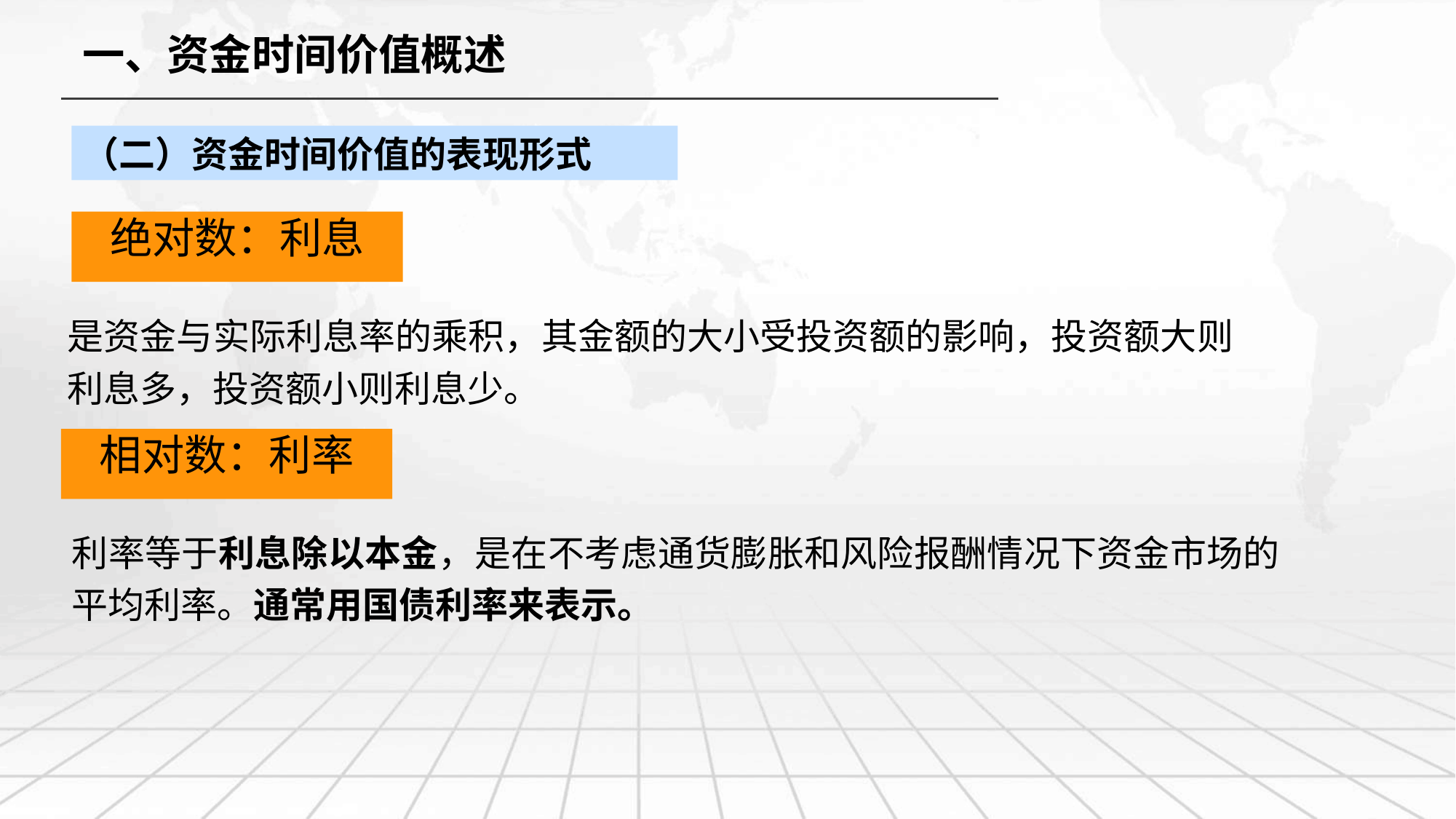

一、资金时间价值概述
（二）资金时间价值的表现形式

# 绝对数：利息
是资金与实际利息率的乘积，其金额的大小受投资额的影响，投资额大则利息多，投资额小则利息少。
相对数：利率
利率等于利息除以本金，是在不考虑通货膨胀和风险报酬情况下资金市场的平均利率。通常用国债利率来表示。